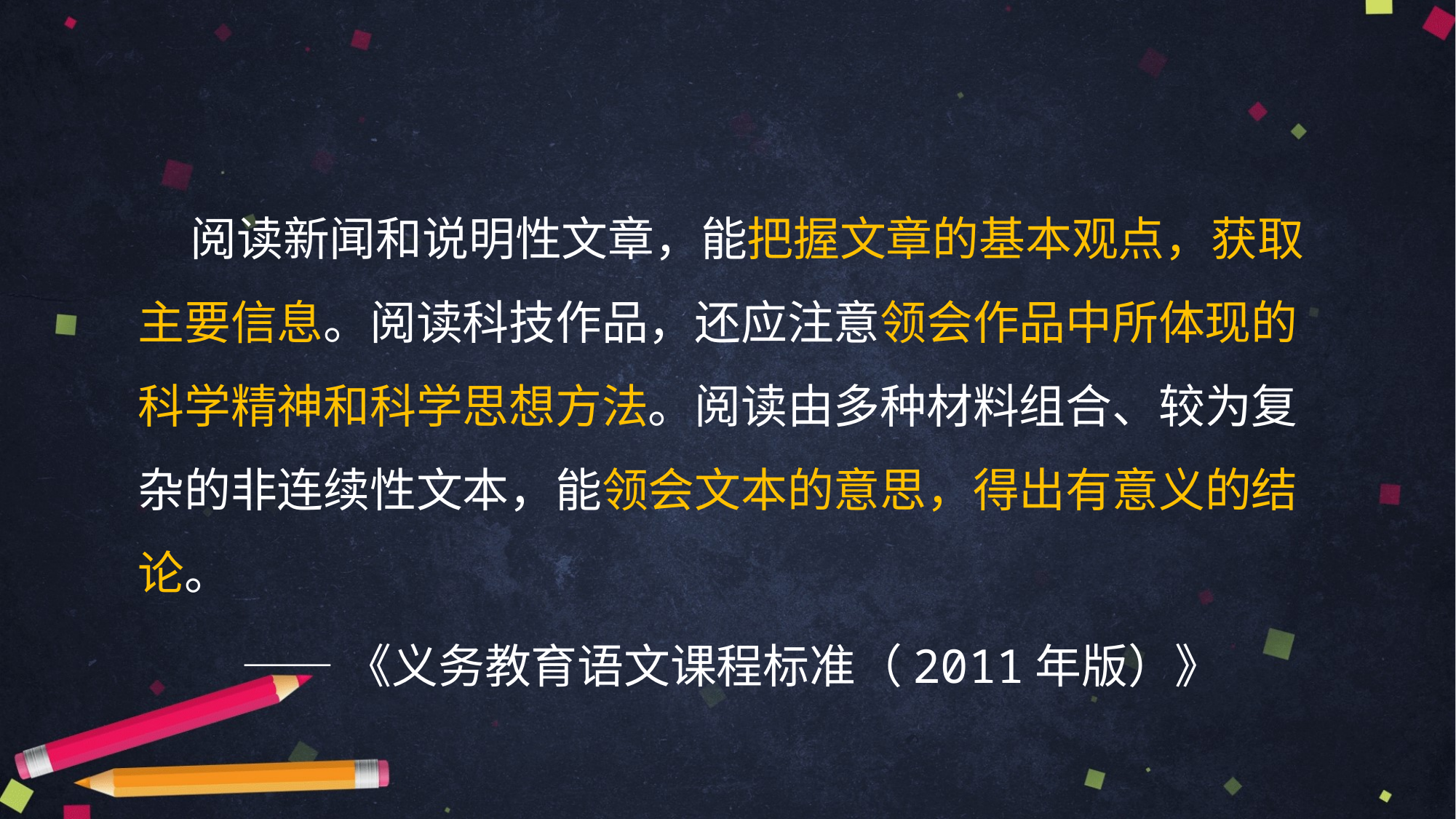

阅读新闻和说明性文章，能把握文章的基本观点，获取主要信息。阅读科技作品，还应注意领会作品中所体现的科学精神和科学思想方法。阅读由多种材料组合、较为复杂的非连续性文本，能领会文本的意思，得出有意义的结论。
          ——《义务教育语文课程标准（2011年版）》